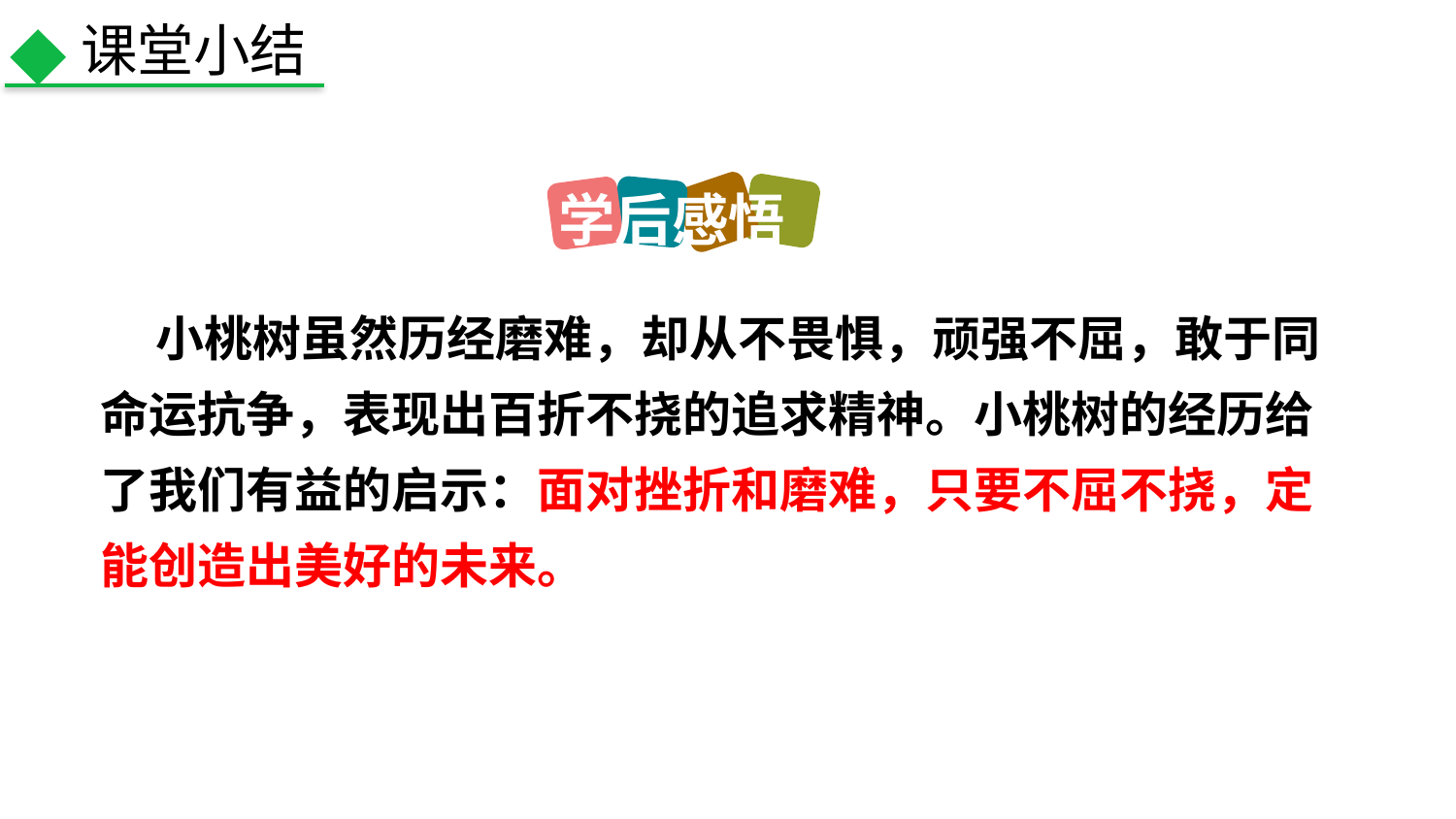

课堂小结

学后感悟

    小桃树虽然历经磨难，却从不畏惧，顽强不屈，敢于同命运抗争，表现出百折不挠的追求精神。小桃树的经历给了我们有益的启示：面对挫折和磨难，只要不屈不挠，定能创造出美好的未来。